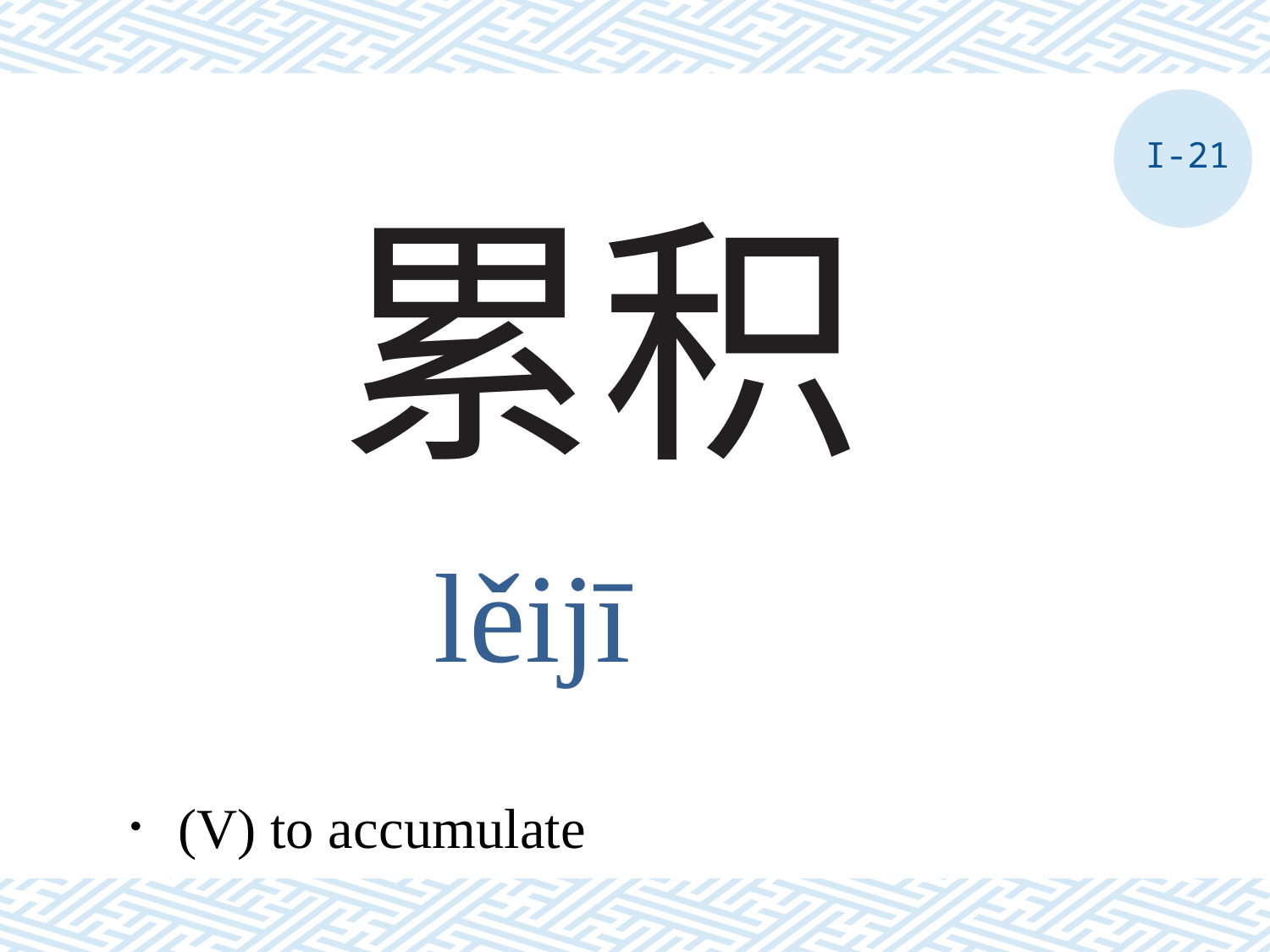

I-21

# 累积
lěijī
．(V) to accumulate